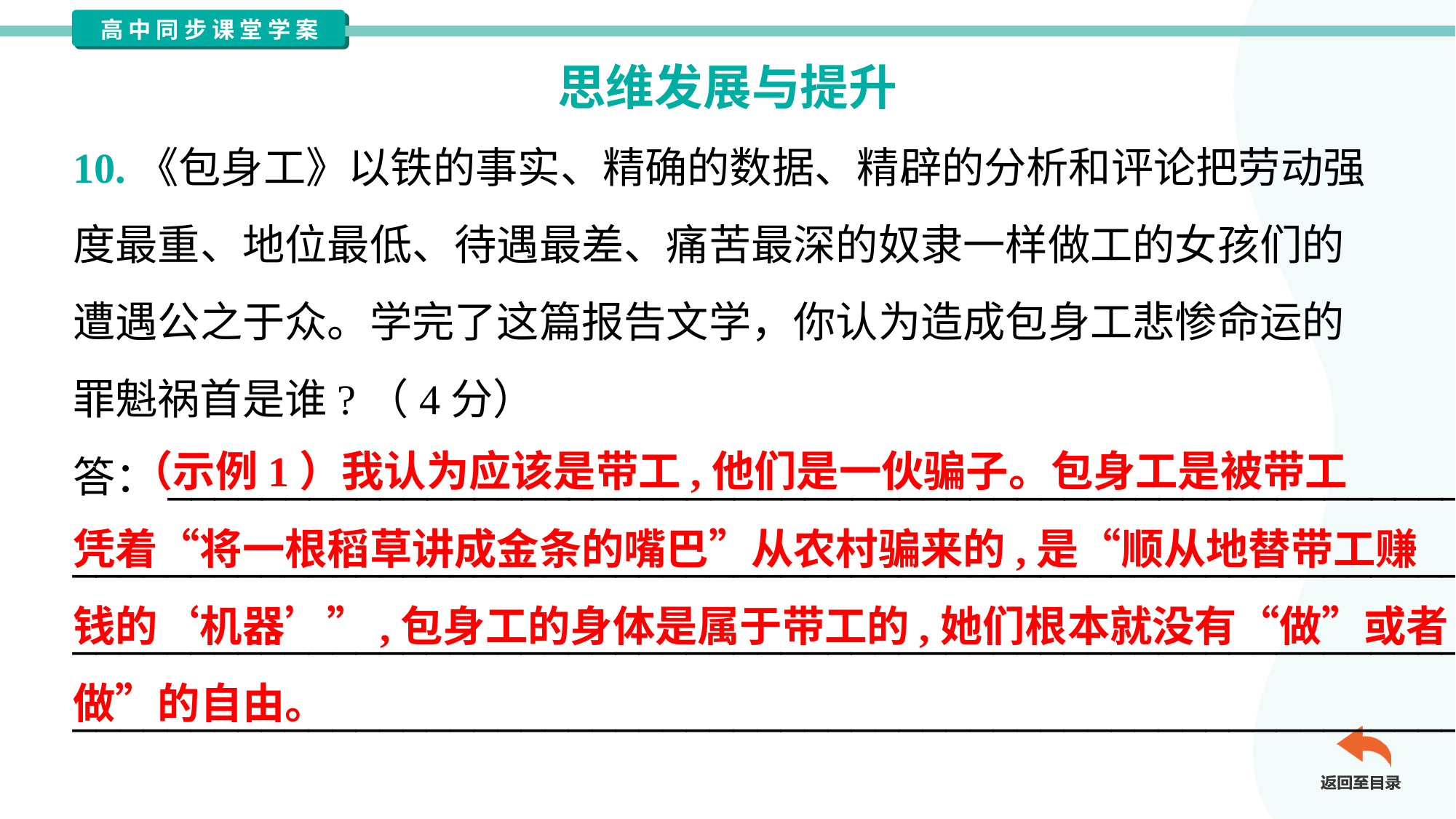

思维发展与提升
10.《包身工》以铁的事实、精确的数据、精辟的分析和评论把劳动强
度最重、地位最低、待遇最差、痛苦最深的奴隶一样做工的女孩们的
遭遇公之于众。学完了这篇报告文学，你认为造成包身工悲惨命运的
罪魁祸首是谁?（4分）
答：_________________________________________________________
_____________________________________________________________
_____________________________________________________________
_____________________________________________________________
     （示例1）我认为应该是带工,他们是一伙骗子。包身工是被带工
凭着“将一根稻草讲成金条的嘴巴”从农村骗来的,是“顺从地替带工赚
钱的‘机器’”,包身工的身体是属于带工的,她们根本就没有“做”或者“不
做”的自由。